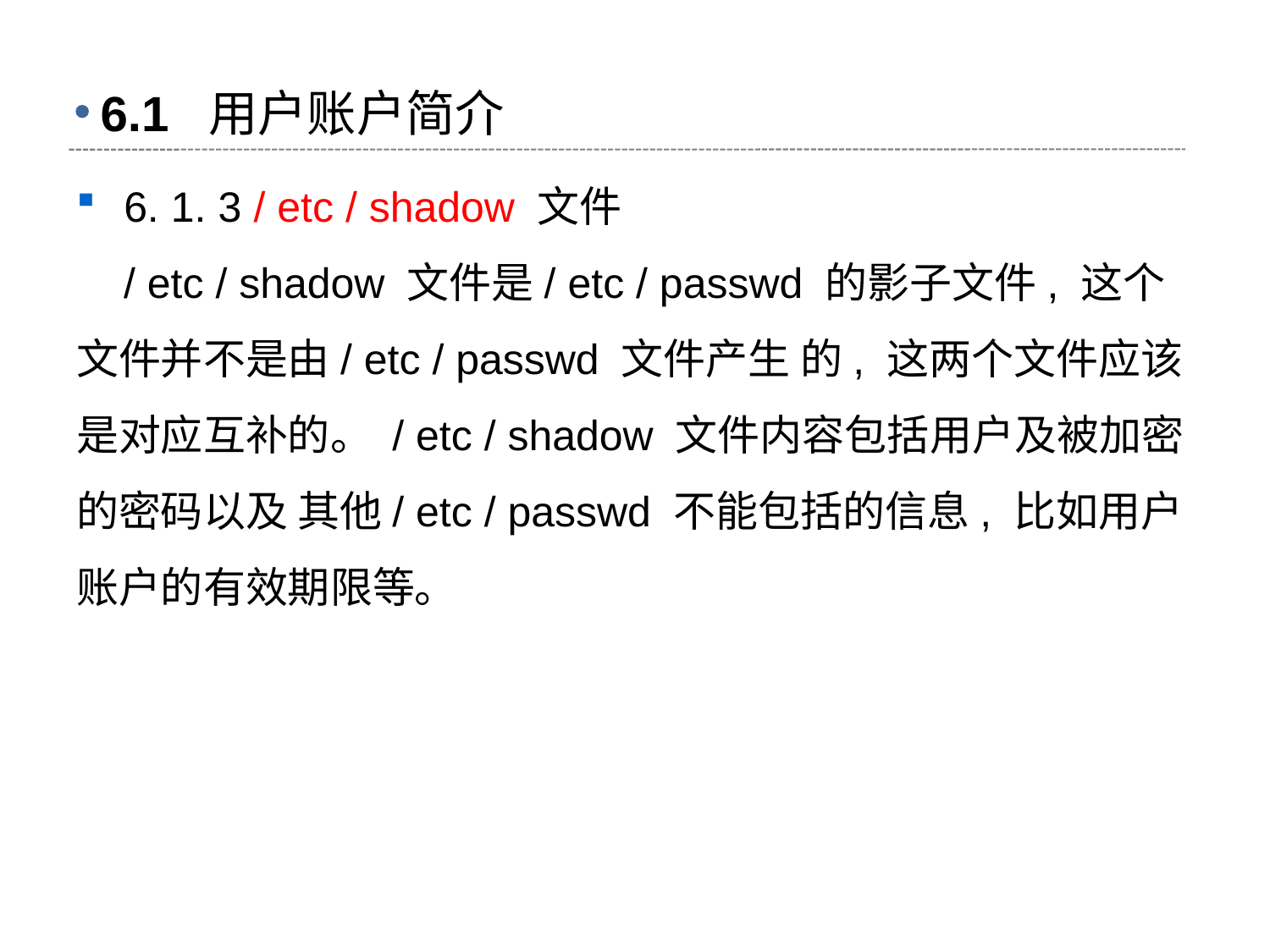

# 6.1  用户账户简介
6. 1. 3 / etc / shadow 文件
    / etc / shadow 文件是/ etc / passwd 的影子文件, 这个文件并不是由/ etc / passwd 文件产生 的, 这两个文件应该是对应互补的。 / etc / shadow 文件内容包括用户及被加密的密码以及 其他/ etc / passwd 不能包括的信息, 比如用户账户的有效期限等。